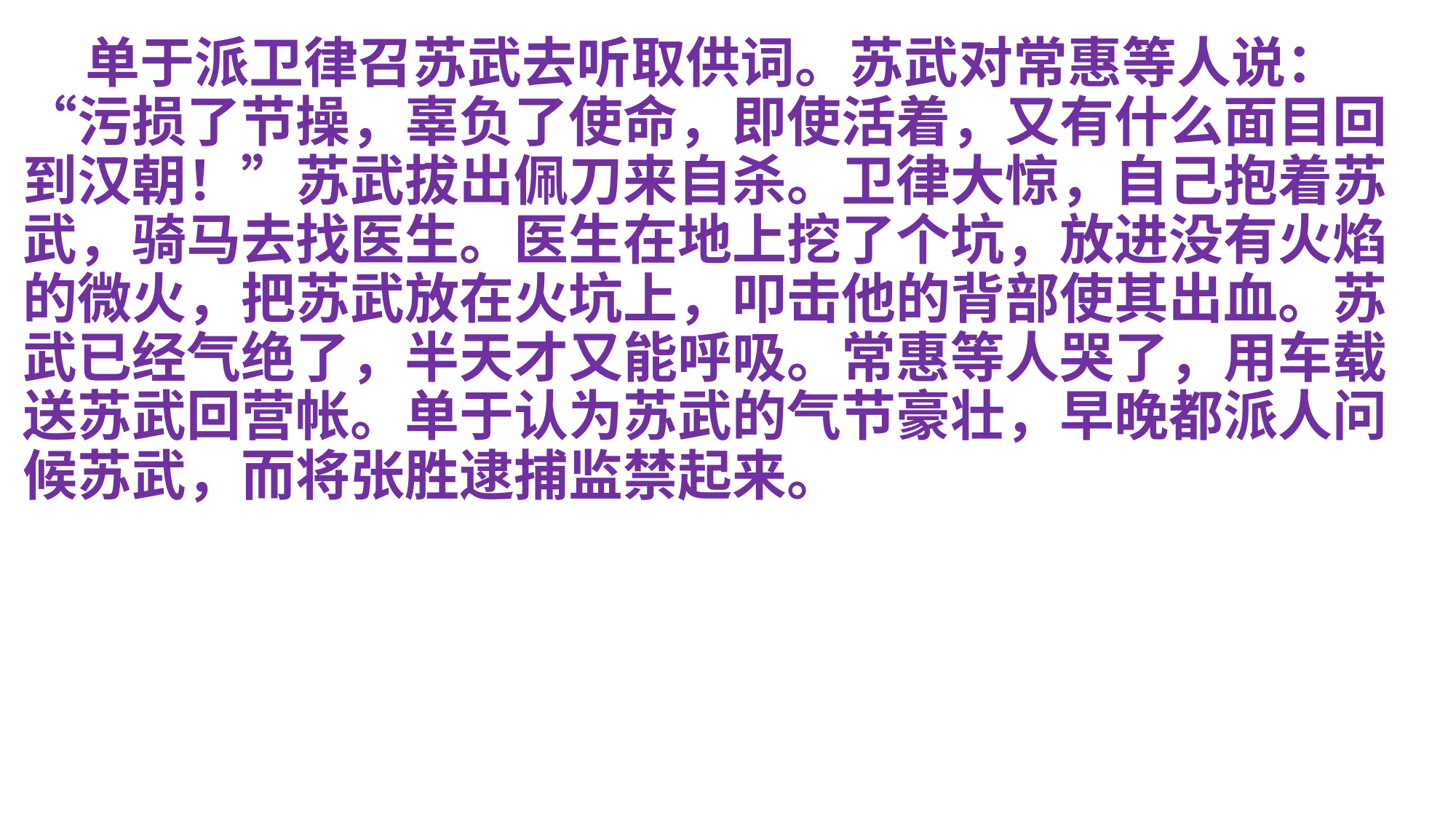

单于派卫律召苏武去听取供词。苏武对常惠等人说：“污损了节操，辜负了使命，即使活着，又有什么面目回到汉朝！”苏武拔出佩刀来自杀。卫律大惊，自己抱着苏武，骑马去找医生。医生在地上挖了个坑，放进没有火焰的微火，把苏武放在火坑上，叩击他的背部使其出血。苏武已经气绝了，半天才又能呼吸。常惠等人哭了，用车载送苏武回营帐。单于认为苏武的气节豪壮，早晚都派人问候苏武，而将张胜逮捕监禁起来。